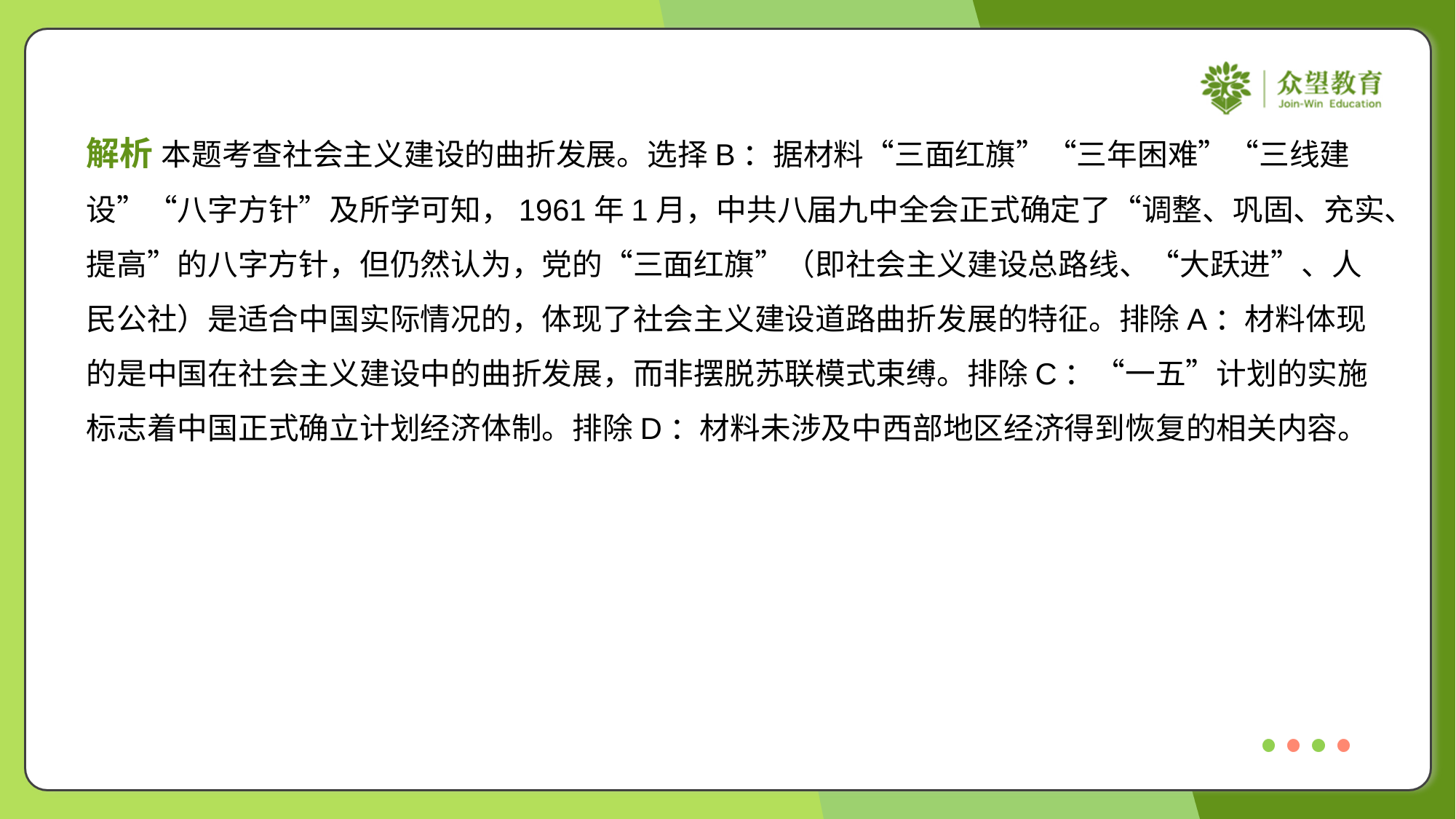

解析 本题考查社会主义建设的曲折发展。选择B：据材料“三面红旗”“三年困难”“三线建
设”“八字方针”及所学可知，1961年1月，中共八届九中全会正式确定了“调整、巩固、充实、
提高”的八字方针，但仍然认为，党的“三面红旗”（即社会主义建设总路线、“大跃进”、人
民公社）是适合中国实际情况的，体现了社会主义建设道路曲折发展的特征。排除A：材料体现
的是中国在社会主义建设中的曲折发展，而非摆脱苏联模式束缚。排除C：“一五”计划的实施
标志着中国正式确立计划经济体制。排除D：材料未涉及中西部地区经济得到恢复的相关内容。